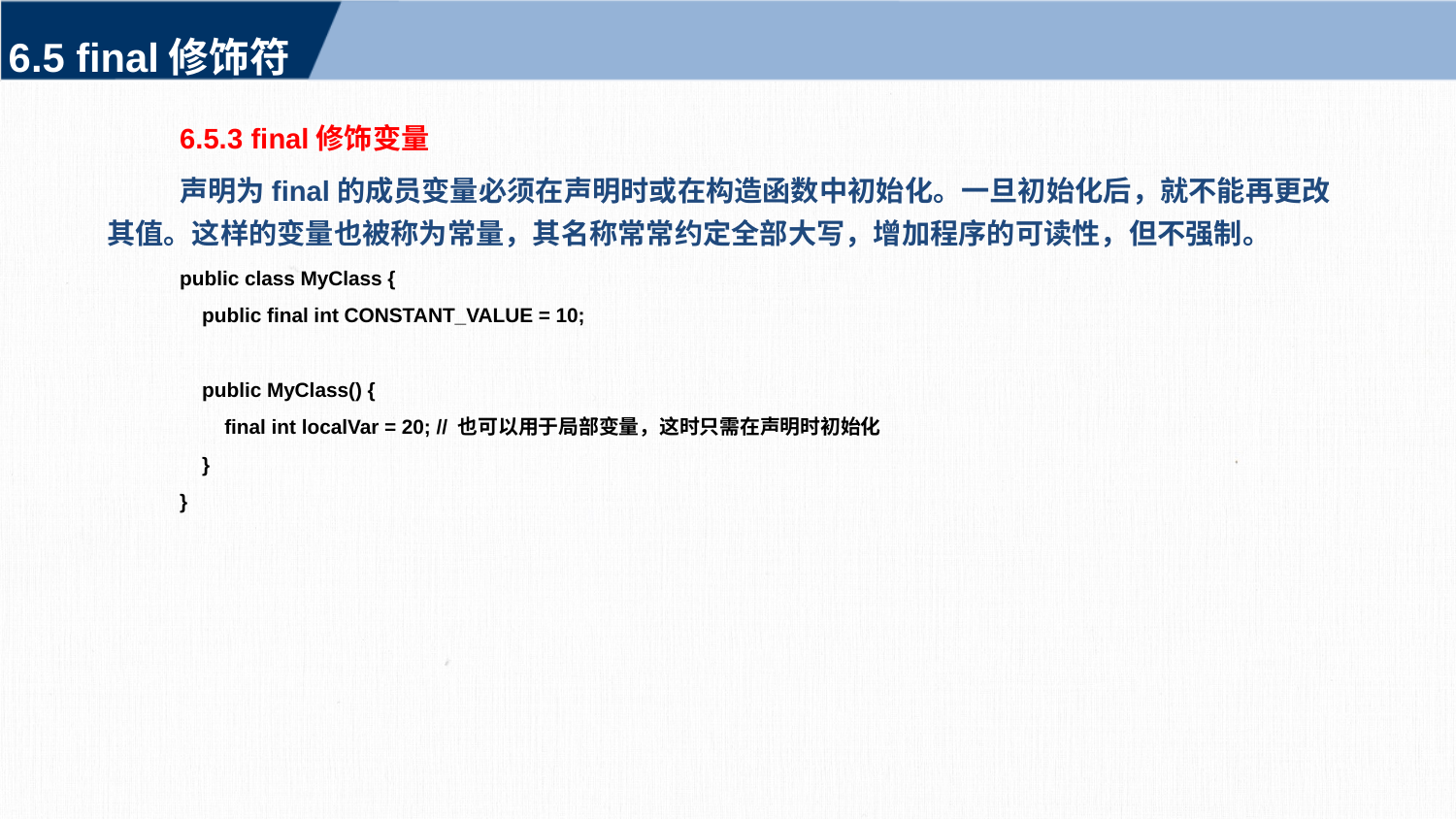

6.5 final修饰符

6.5.3 final修饰变量
声明为final的成员变量必须在声明时或在构造函数中初始化。一旦初始化后，就不能再更改其值。这样的变量也被称为常量，其名称常常约定全部大写，增加程序的可读性，但不强制。
public class MyClass {
    public final int CONSTANT_VALUE = 10;

    public MyClass() {
        final int localVar = 20; // 也可以用于局部变量，这时只需在声明时初始化
    }
}